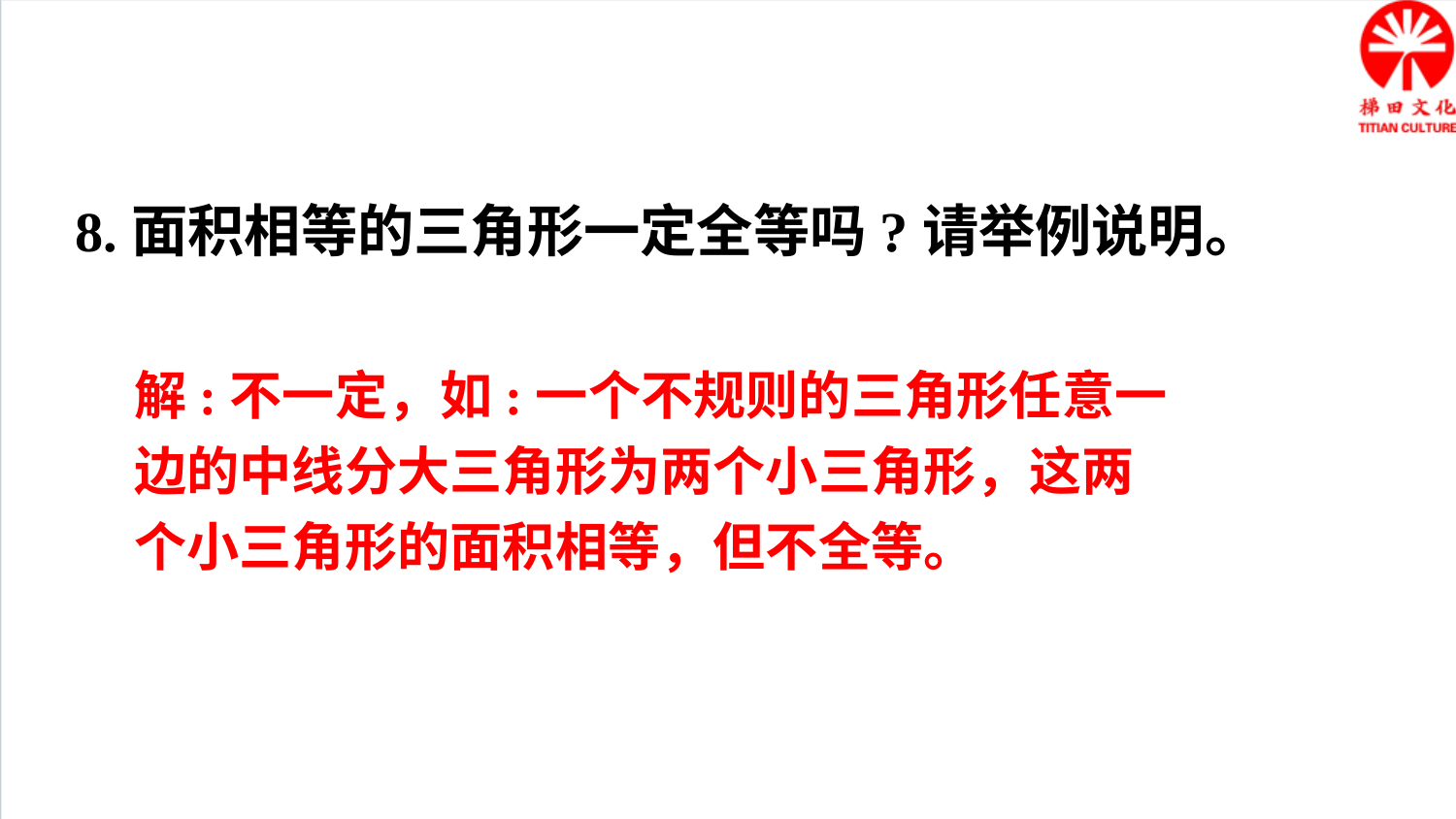

8.面积相等的三角形一定全等吗?请举例说明。
解:不一定，如:一个不规则的三角形任意一边的中线分大三角形为两个小三角形，这两个小三角形的面积相等，但不全等。